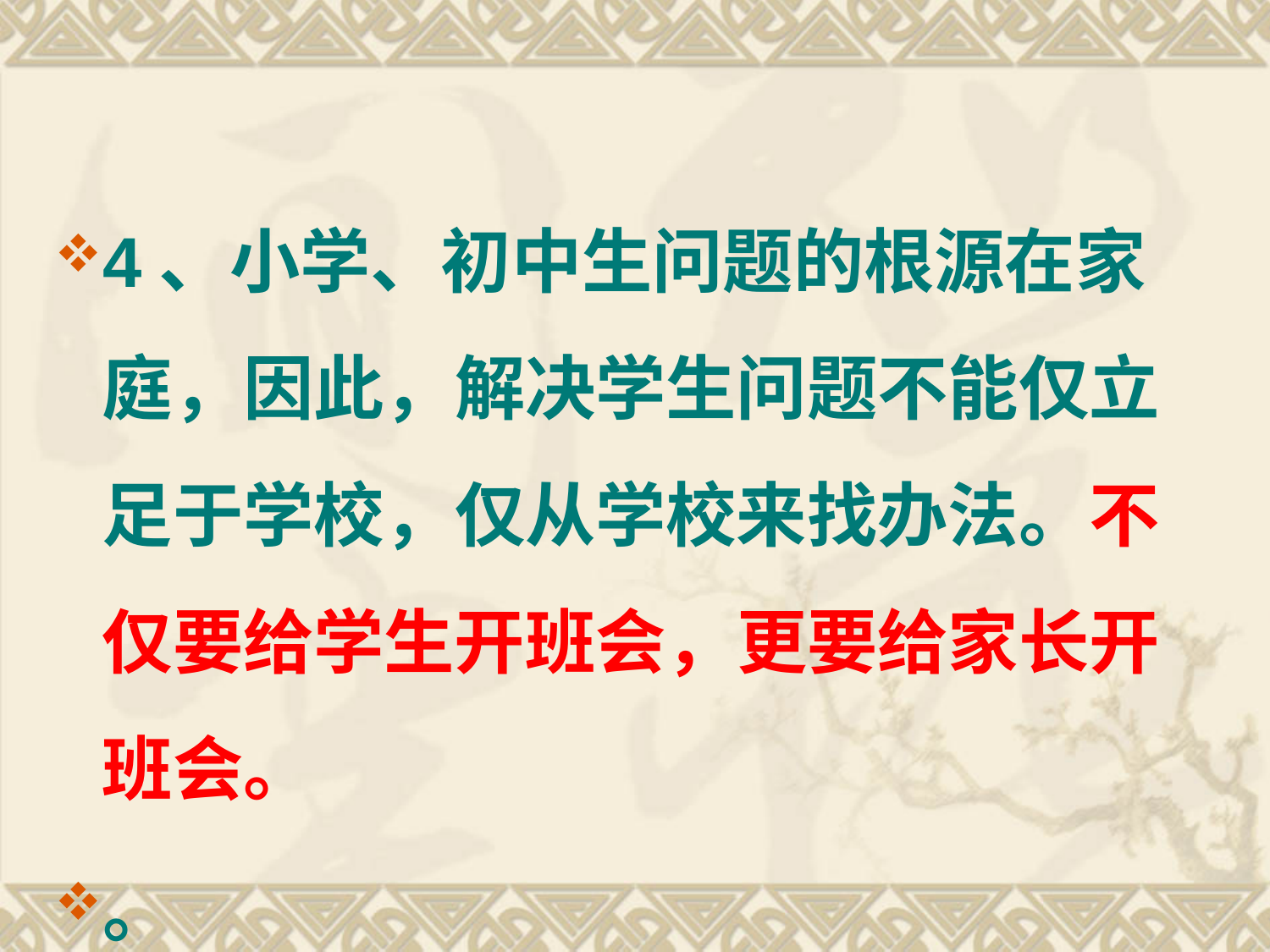

#
4、小学、初中生问题的根源在家庭，因此，解决学生问题不能仅立足于学校，仅从学校来找办法。不仅要给学生开班会，更要给家长开班会。
。